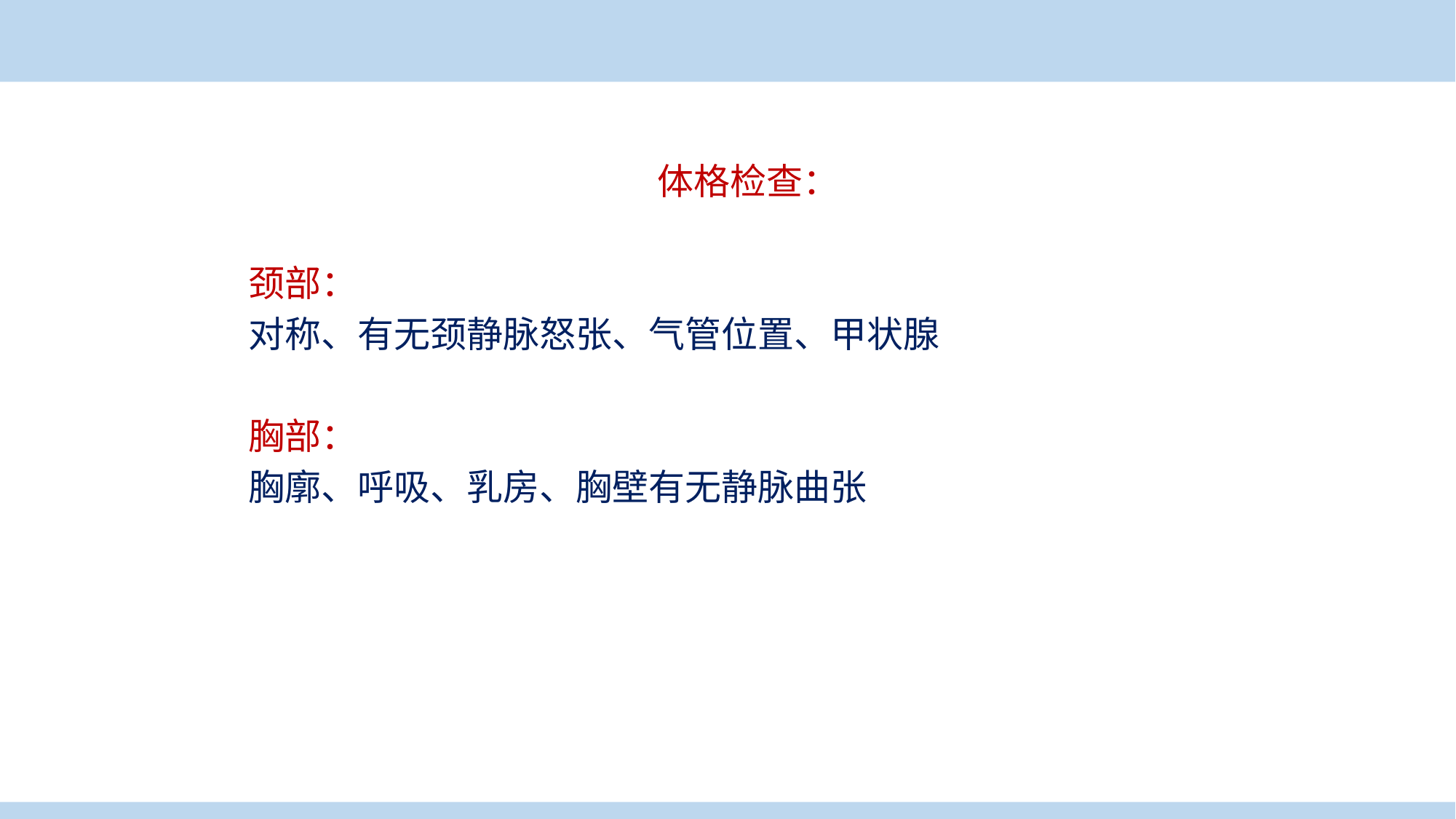

案例导入
体格检查：

颈部：
对称、有无颈静脉怒张、气管位置、甲状腺

胸部：
胸廓、呼吸、乳房、胸壁有无静脉曲张